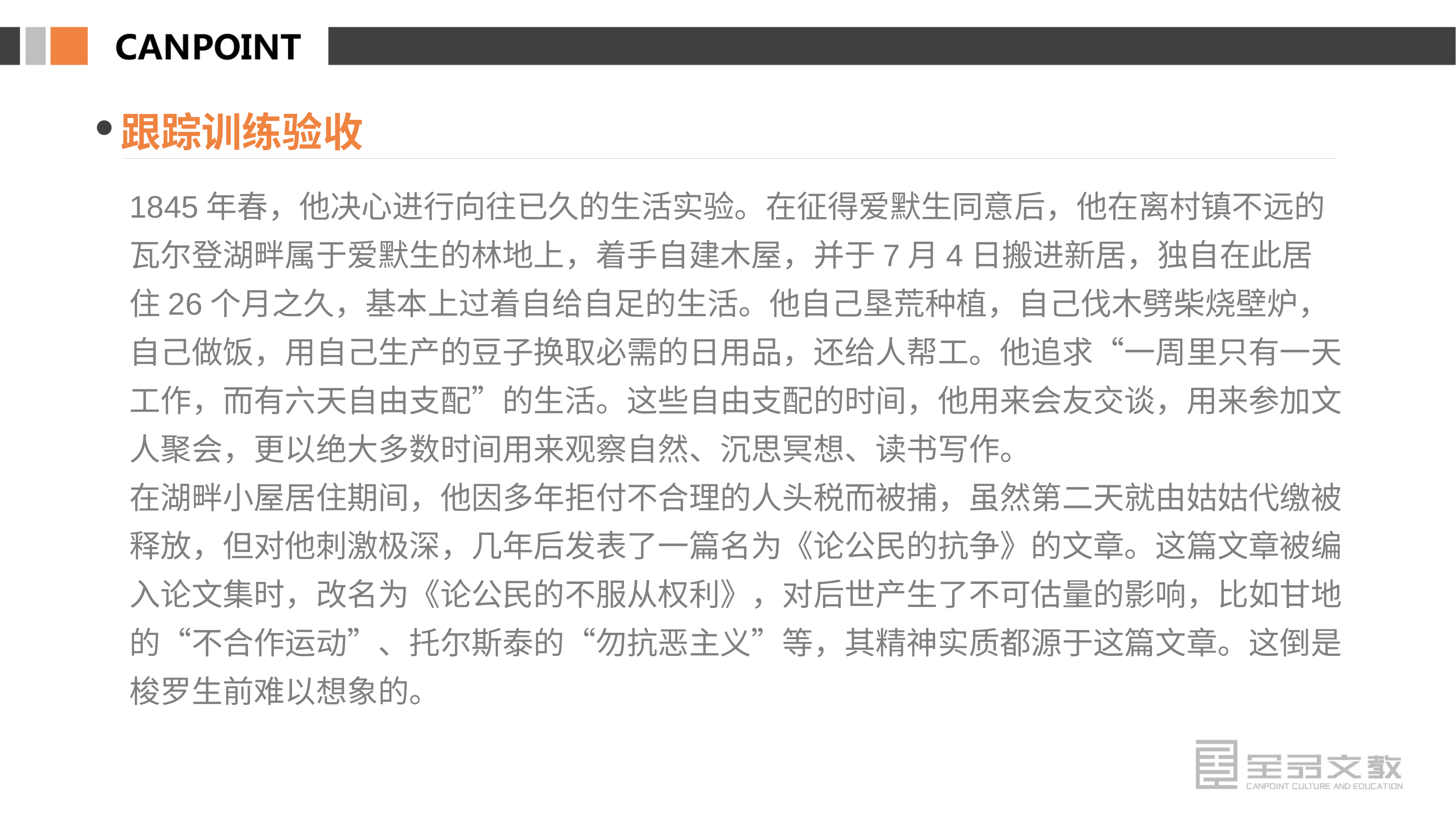

跟踪训练验收

1845年春，他决心进行向往已久的生活实验。在征得爱默生同意后，他在离村镇不远的瓦尔登湖畔属于爱默生的林地上，着手自建木屋，并于7月4日搬进新居，独自在此居住26个月之久，基本上过着自给自足的生活。他自己垦荒种植，自己伐木劈柴烧壁炉，自己做饭，用自己生产的豆子换取必需的日用品，还给人帮工。他追求“一周里只有一天工作，而有六天自由支配”的生活。这些自由支配的时间，他用来会友交谈，用来参加文人聚会，更以绝大多数时间用来观察自然、沉思冥想、读书写作。
在湖畔小屋居住期间，他因多年拒付不合理的人头税而被捕，虽然第二天就由姑姑代缴被释放，但对他刺激极深，几年后发表了一篇名为《论公民的抗争》的文章。这篇文章被编入论文集时，改名为《论公民的不服从权利》，对后世产生了不可估量的影响，比如甘地的“不合作运动”、托尔斯泰的“勿抗恶主义”等，其精神实质都源于这篇文章。这倒是梭罗生前难以想象的。